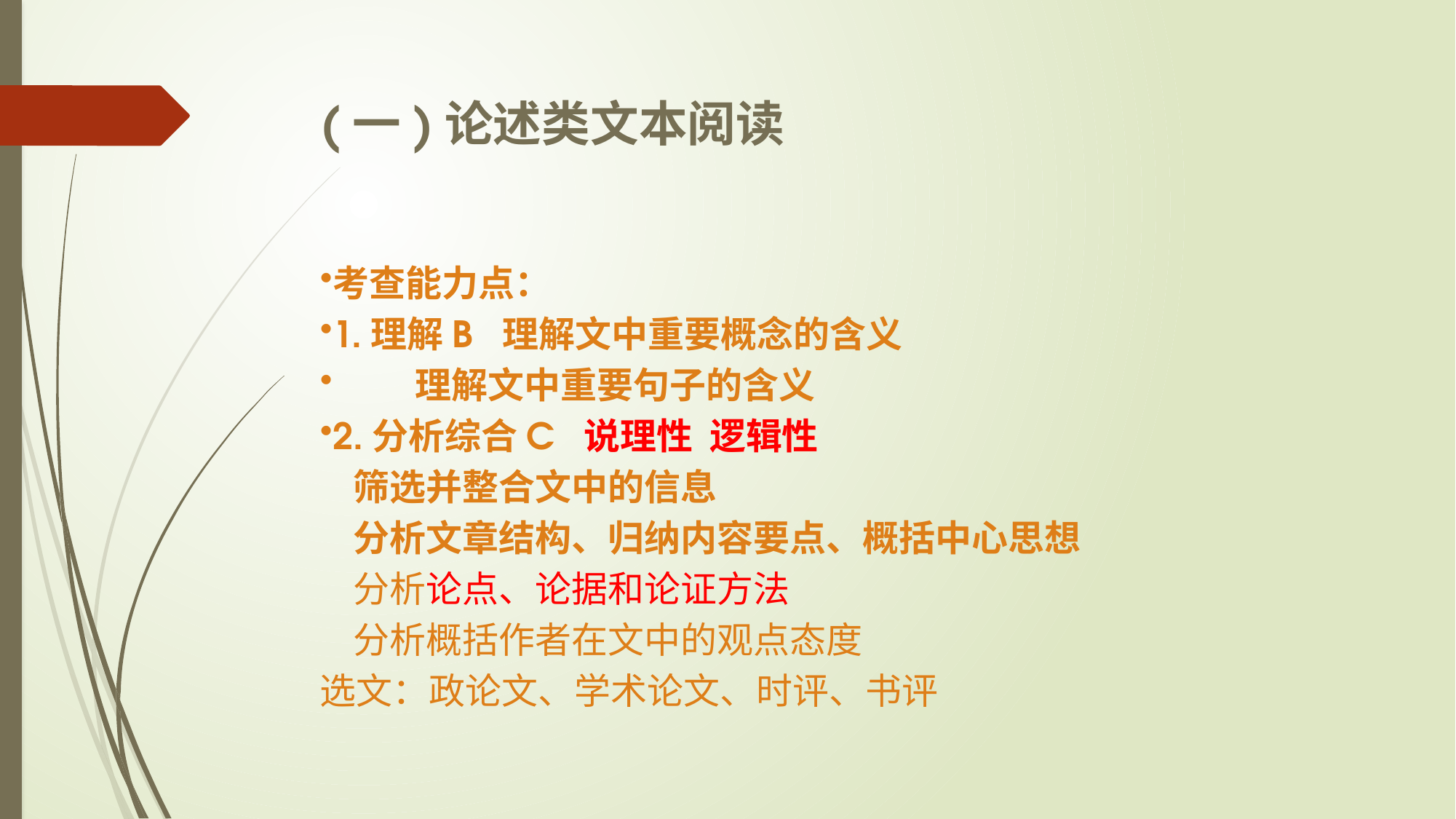

# (一)论述类文本阅读
考查能力点：
1.理解B  理解文中重要概念的含义
         理解文中重要句子的含义
2.分析综合C  说理性  逻辑性
   筛选并整合文中的信息
   分析文章结构、归纳内容要点、概括中心思想
   分析论点、论据和论证方法
   分析概括作者在文中的观点态度
选文：政论文、学术论文、时评、书评